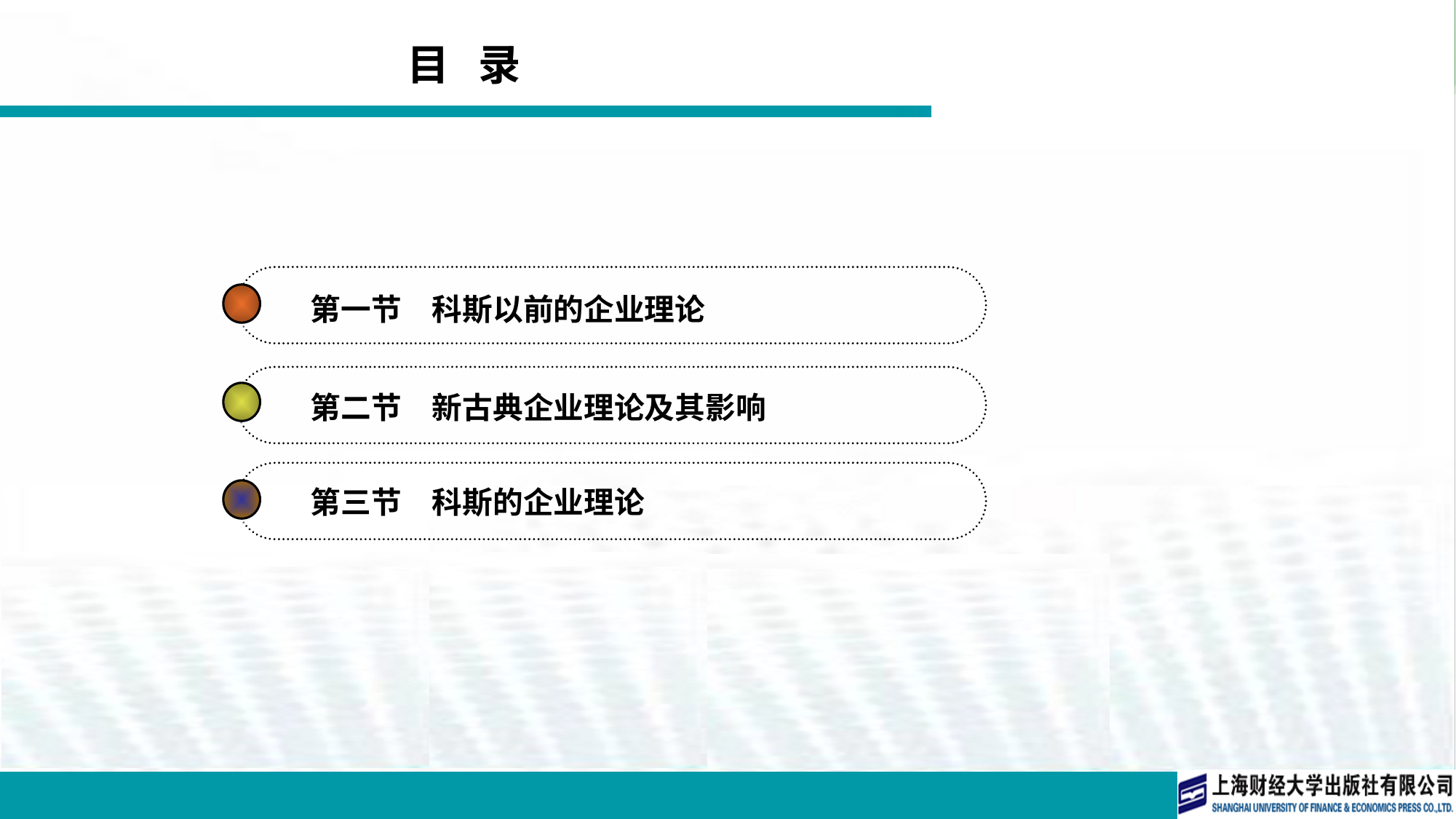

目   录

第一节　科斯以前的企业理论

第二节　新古典企业理论及其影响

第三节　科斯的企业理论